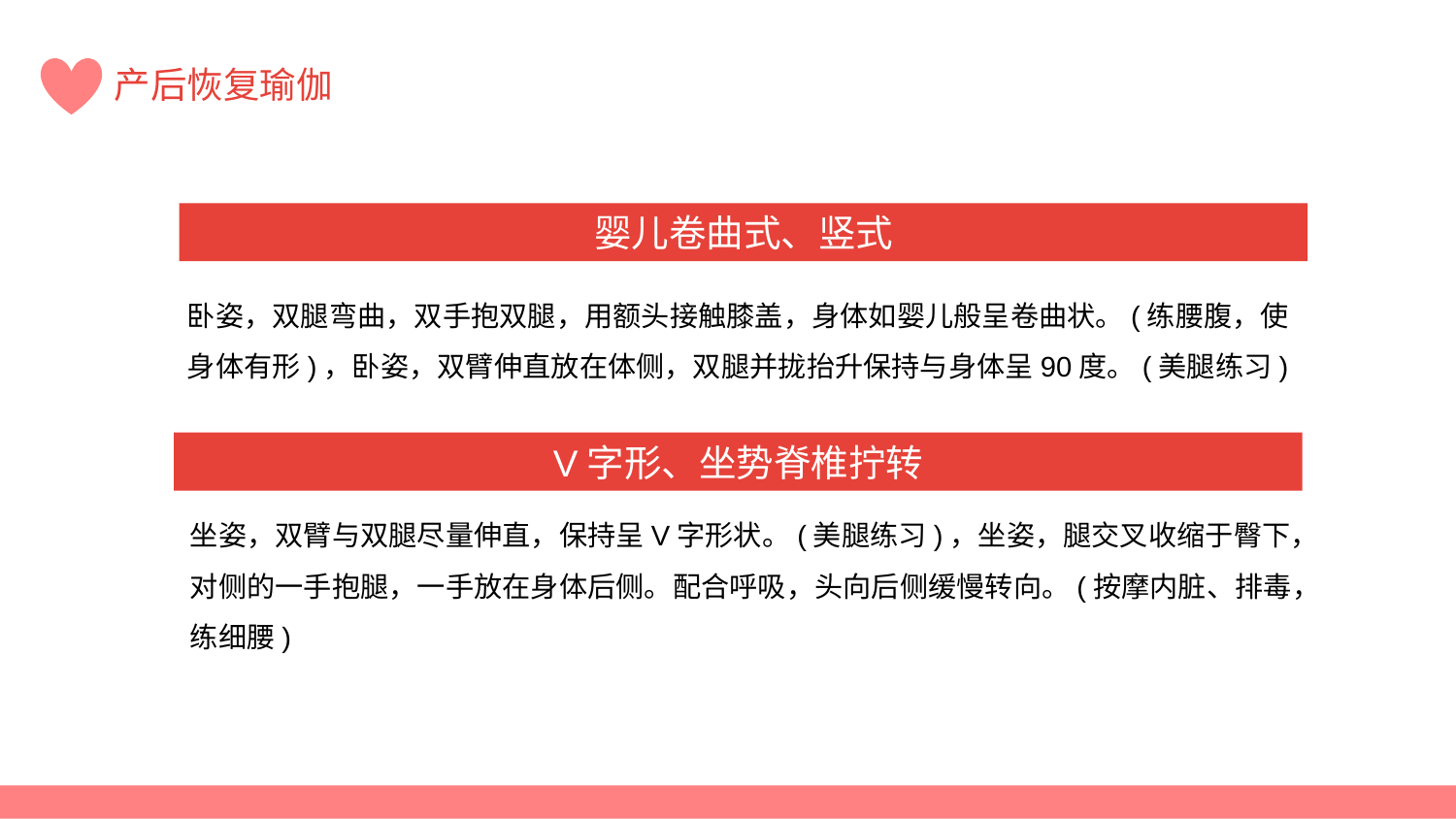

婴儿卷曲式、竖式
卧姿，双腿弯曲，双手抱双腿，用额头接触膝盖，身体如婴儿般呈卷曲状。(练腰腹，使身体有形)，卧姿，双臂伸直放在体侧，双腿并拢抬升保持与身体呈90度。(美腿练习)
V字形、坐势脊椎拧转
坐姿，双臂与双腿尽量伸直，保持呈V字形状。(美腿练习)，坐姿，腿交叉收缩于臀下，对侧的一手抱腿，一手放在身体后侧。配合呼吸，头向后侧缓慢转向。(按摩内脏、排毒，练细腰)